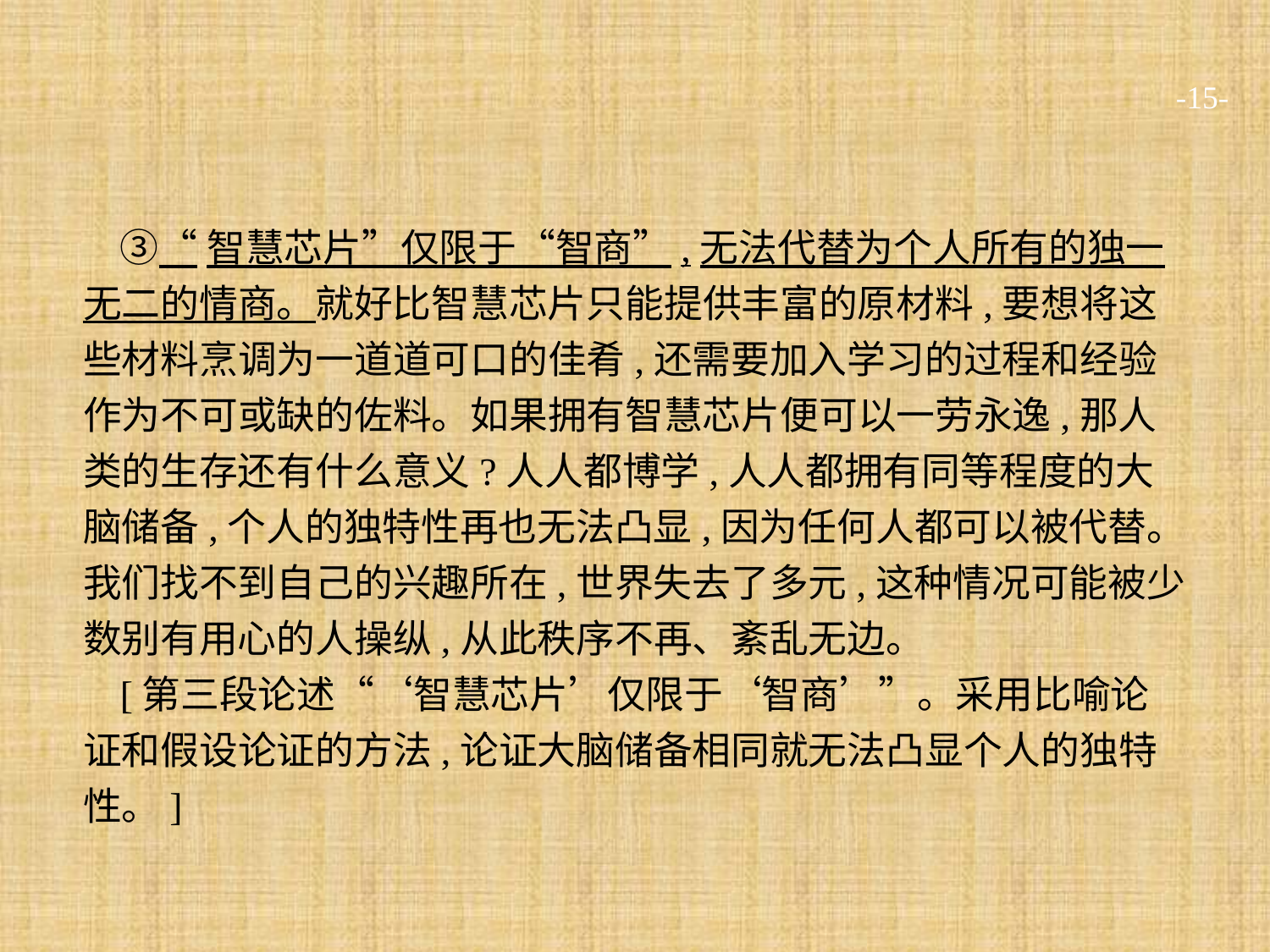

-15-
③“智慧芯片”仅限于“智商”,无法代替为个人所有的独一无二的情商。就好比智慧芯片只能提供丰富的原材料,要想将这些材料烹调为一道道可口的佳肴,还需要加入学习的过程和经验作为不可或缺的佐料。如果拥有智慧芯片便可以一劳永逸,那人类的生存还有什么意义?人人都博学,人人都拥有同等程度的大脑储备,个人的独特性再也无法凸显,因为任何人都可以被代替。我们找不到自己的兴趣所在,世界失去了多元,这种情况可能被少数别有用心的人操纵,从此秩序不再、紊乱无边。
[第三段论述“‘智慧芯片’仅限于‘智商’”。采用比喻论证和假设论证的方法,论证大脑储备相同就无法凸显个人的独特性。]